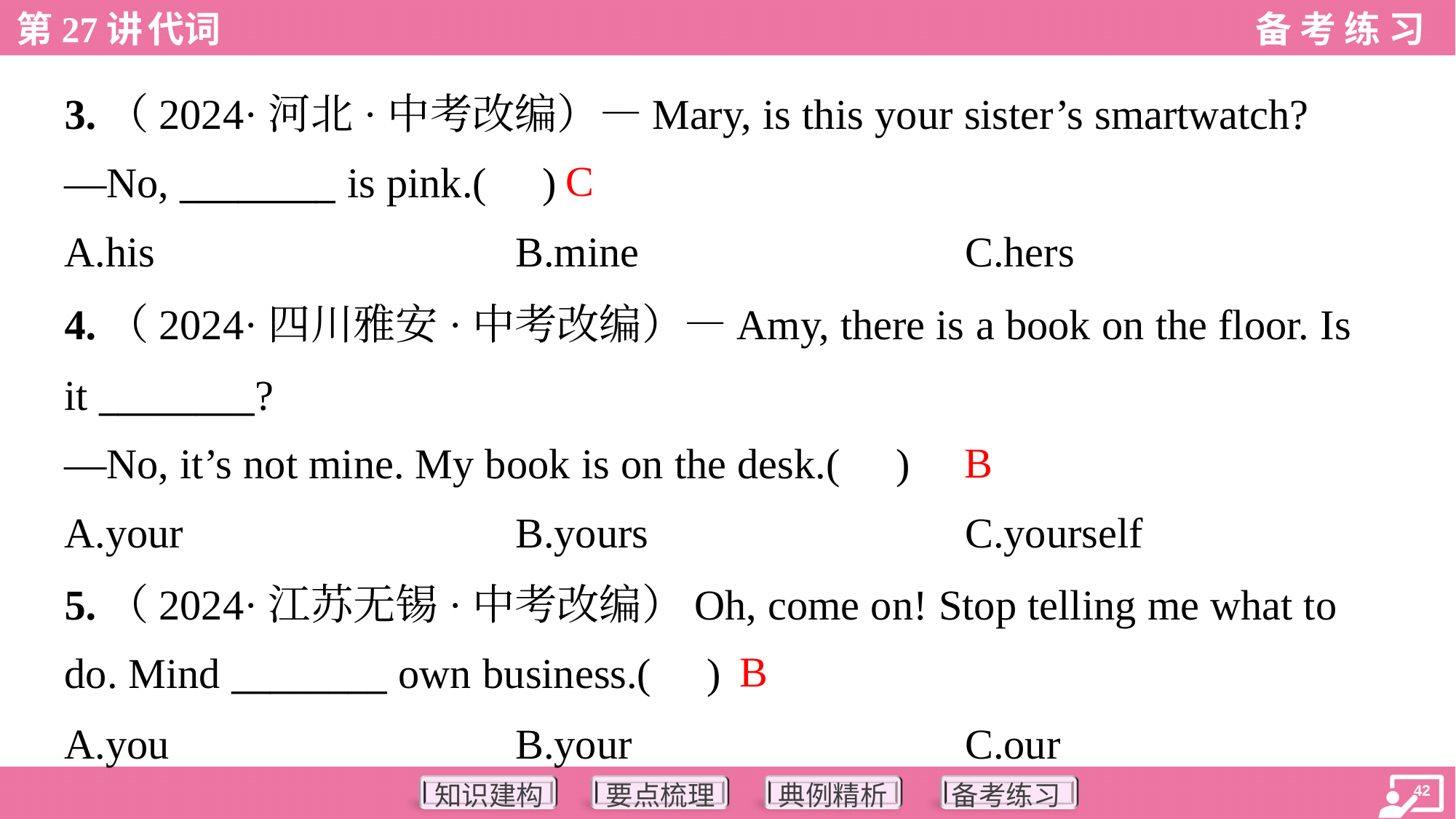

3.（2024·河北·中考改编）—Mary, is this your sister’s smartwatch?
—No, ________ is pink.(     )
C
A.his	B.mine	C.hers
4.（2024·四川雅安·中考改编）—Amy, there is a book on the floor. Is
it ________?
—No, it’s not mine. My book is on the desk.(     )
B
A.your	B.yours	C.yourself
5.（2024·江苏无锡·中考改编）Oh, come on! Stop telling me what to
do. Mind ________ own business.(     )
B
A.you	B.your	C.our